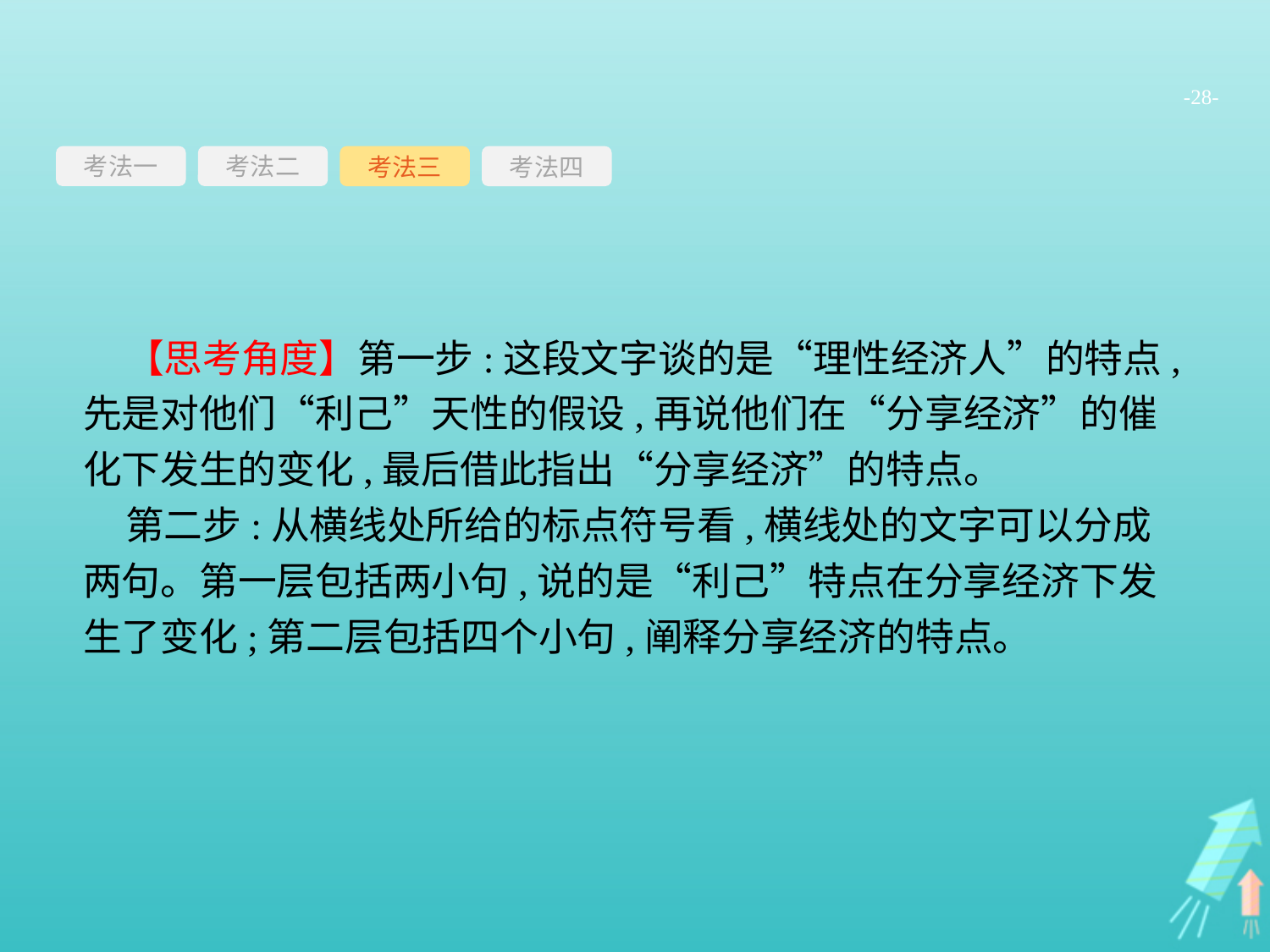

-28-
考法一
考法三
考法四
考法二
【思考角度】第一步:这段文字谈的是“理性经济人”的特点,先是对他们“利己”天性的假设,再说他们在“分享经济”的催化下发生的变化,最后借此指出“分享经济”的特点。
第二步:从横线处所给的标点符号看,横线处的文字可以分成两句。第一层包括两小句,说的是“利己”特点在分享经济下发生了变化;第二层包括四个小句,阐释分享经济的特点。